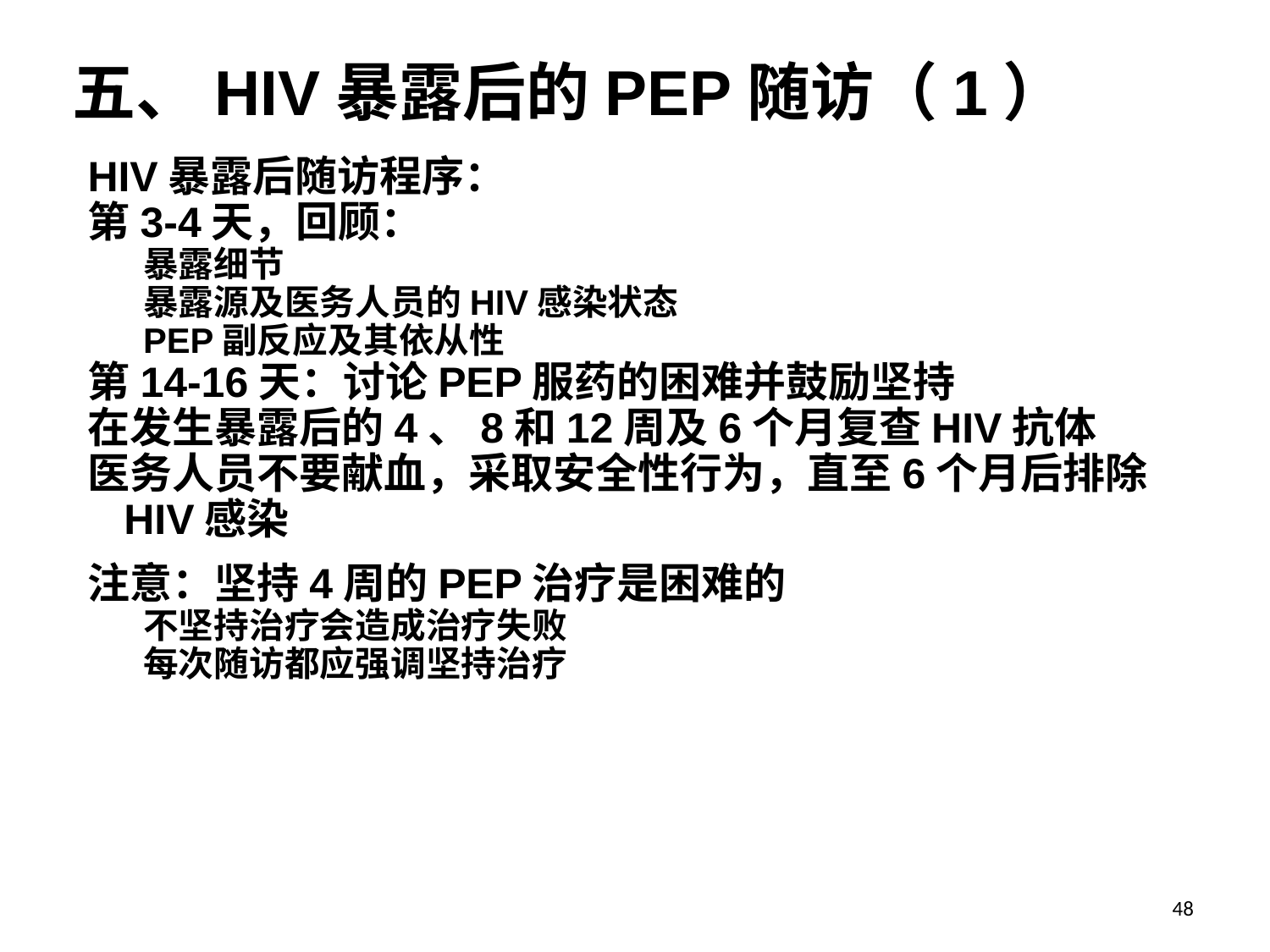

五、HIV暴露后的PEP随访（1）
HIV暴露后随访程序：
第3-4天，回顾：
暴露细节
暴露源及医务人员的HIV感染状态
PEP副反应及其依从性
第14-16天：讨论PEP服药的困难并鼓励坚持
在发生暴露后的4、8和12周及6个月复查HIV抗体
医务人员不要献血，采取安全性行为，直至6个月后排除HIV感染

注意：坚持4周的PEP治疗是困难的
不坚持治疗会造成治疗失败
每次随访都应强调坚持治疗
48